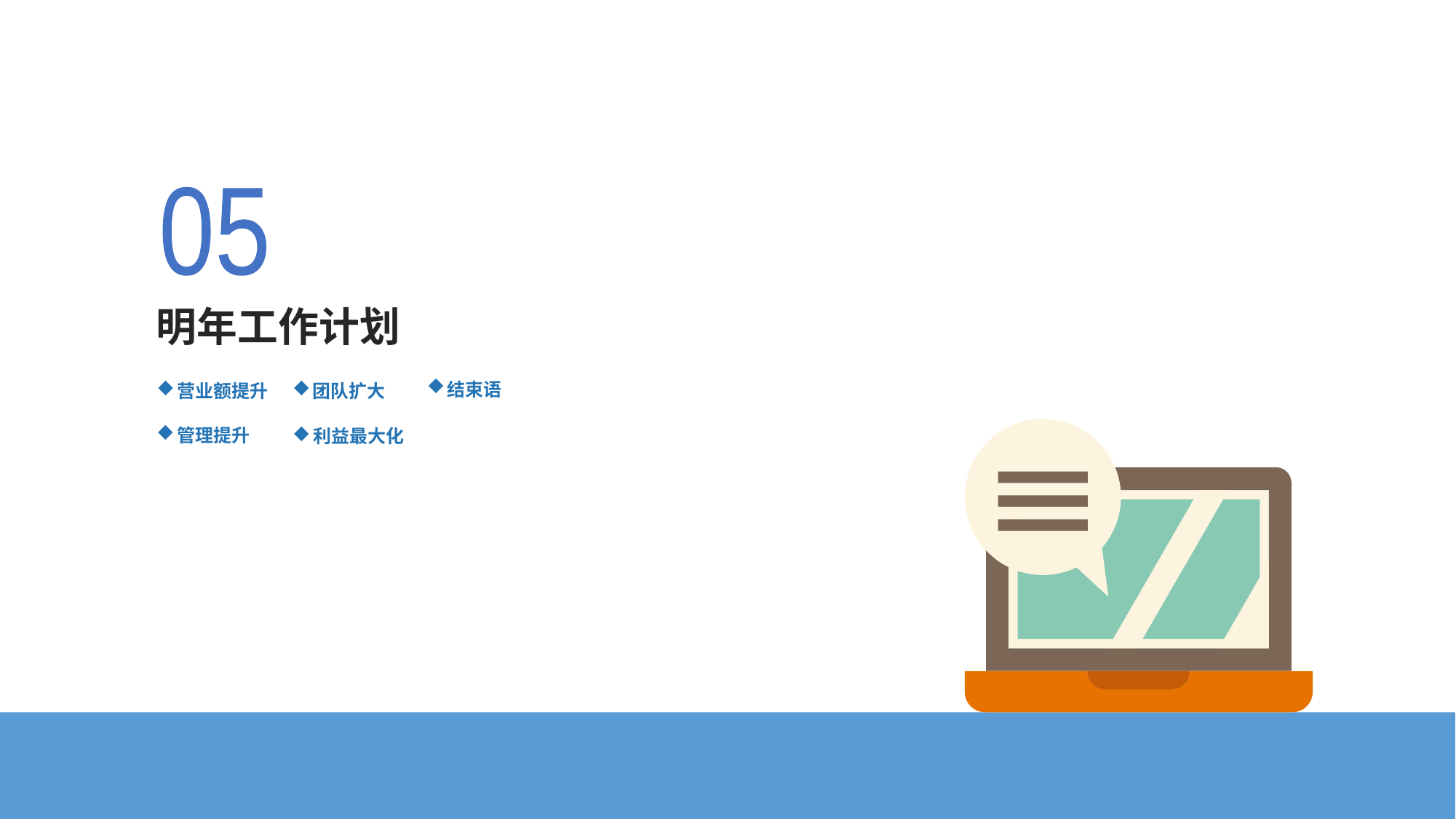

05
明年工作计划
结束语
营业额提升
团队扩大
管理提升

利益最大化